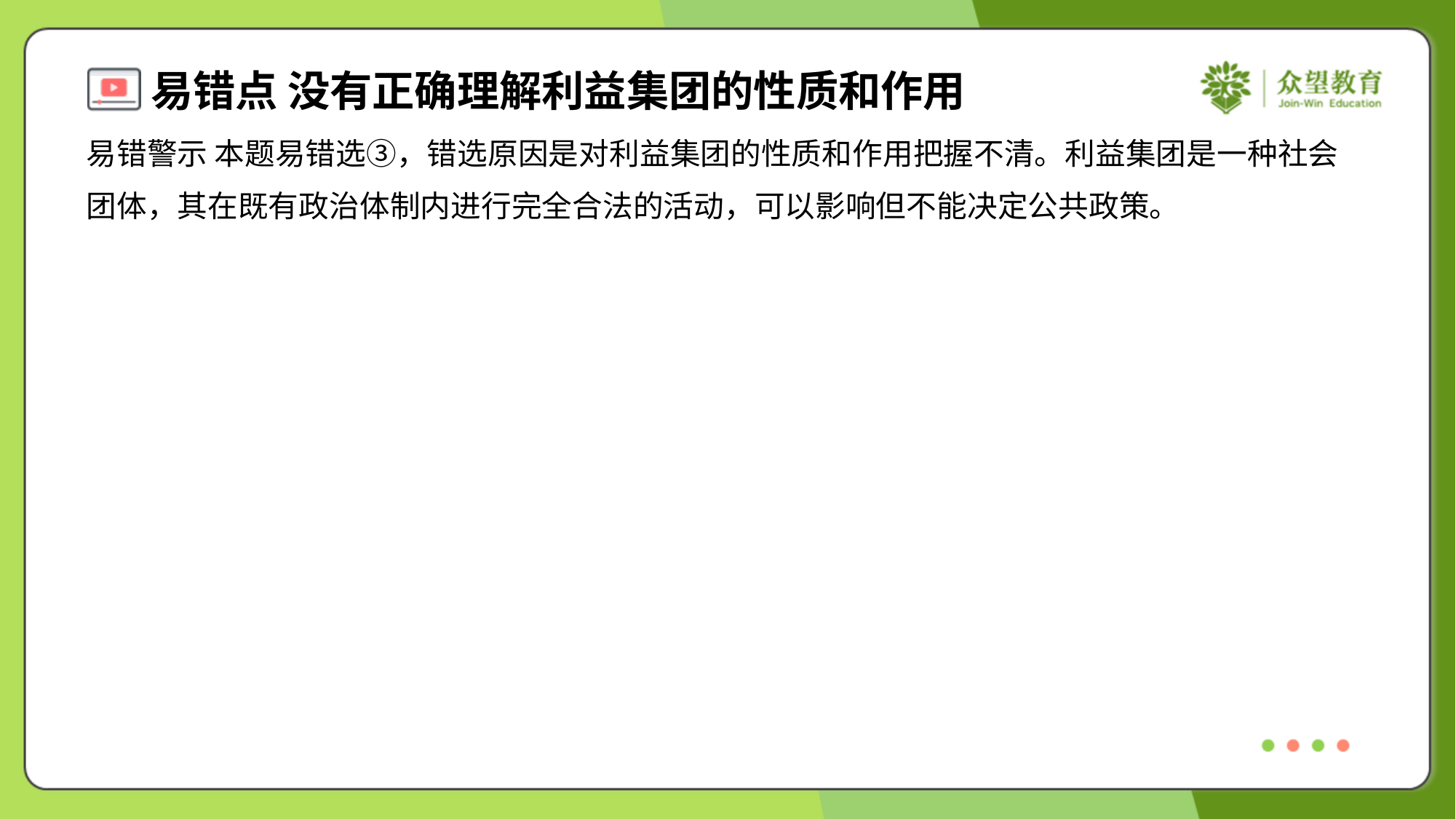

易错警示 本题易错选③，错选原因是对利益集团的性质和作用把握不清。利益集团是一种社会
团体，其在既有政治体制内进行完全合法的活动，可以影响但不能决定公共政策。